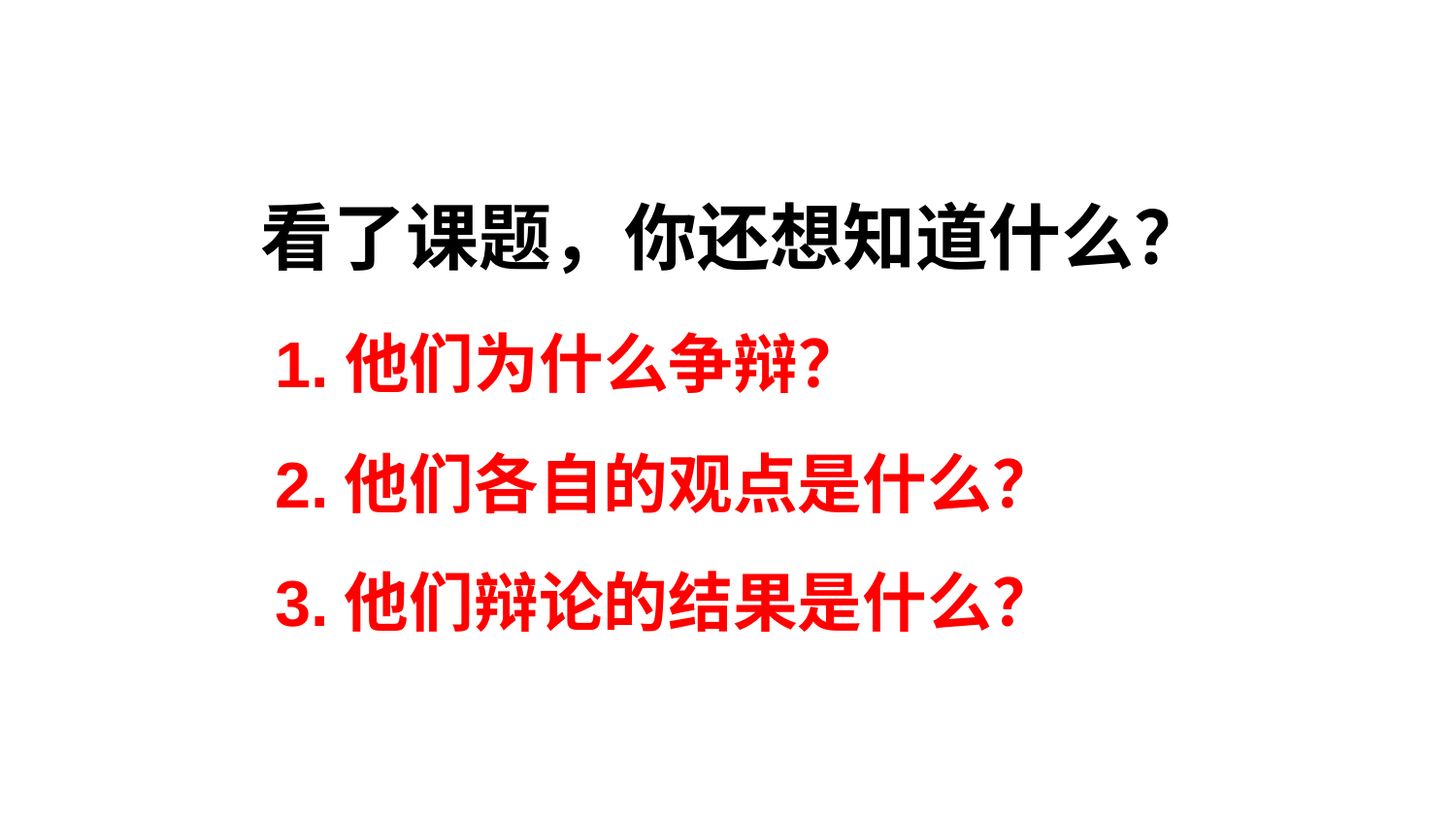

看了课题，你还想知道什么？
1.他们为什么争辩？
2.他们各自的观点是什么？
3.他们辩论的结果是什么？